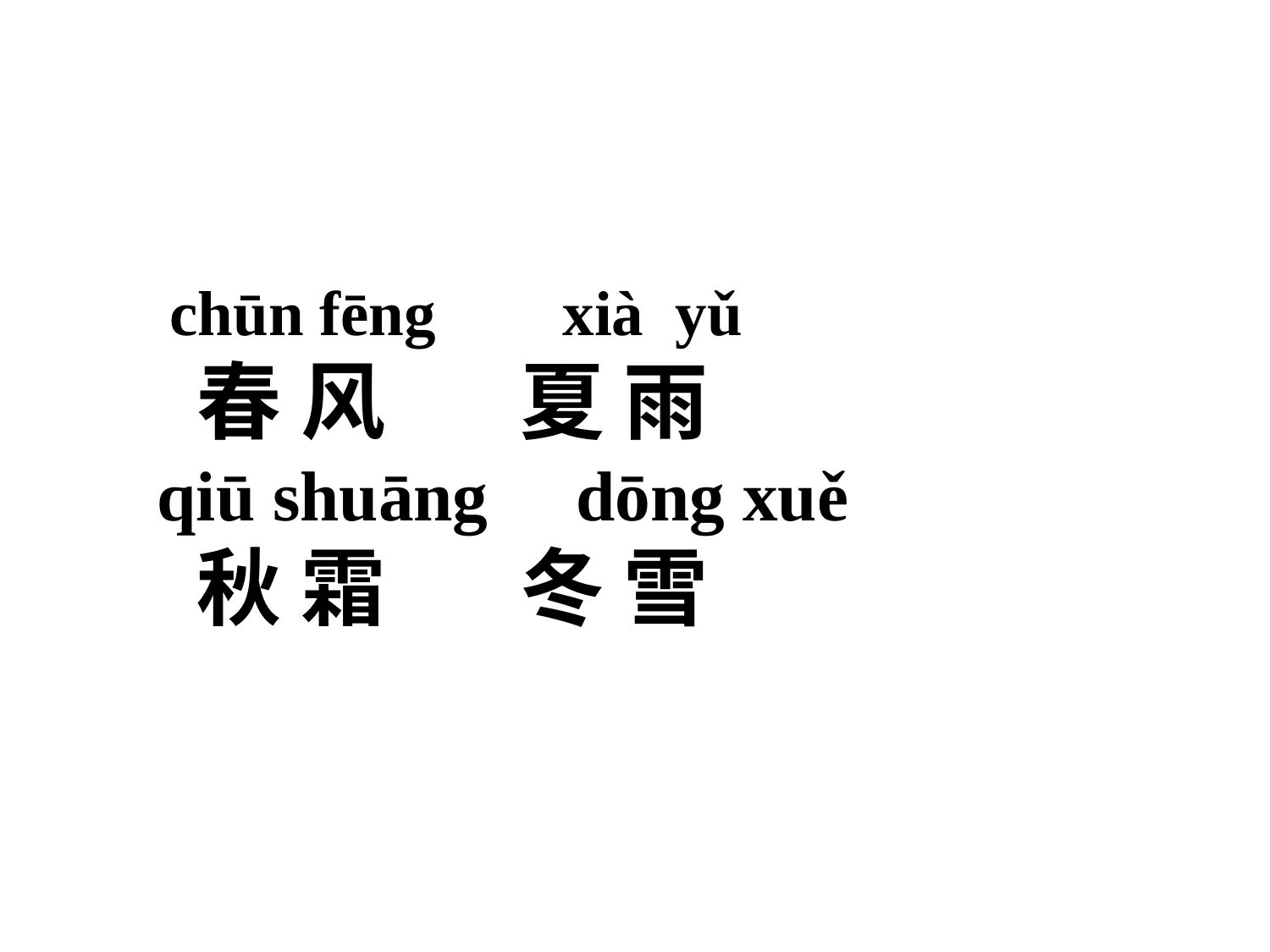

chūn fēng        xià  yǔ
 春 风       夏 雨
qiū shuāng     dōng xuě
 秋 霜       冬 雪